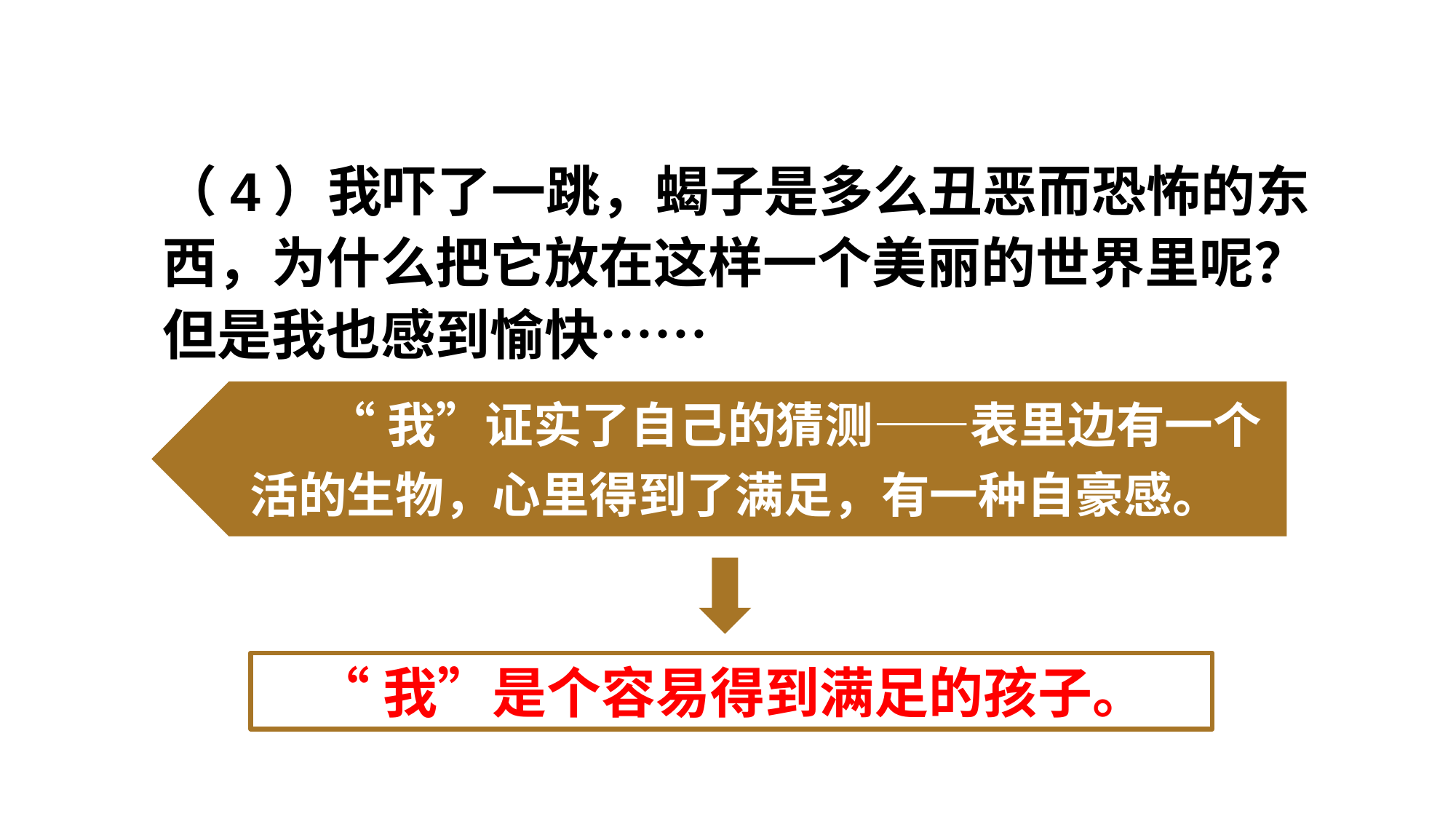

（4）我吓了一跳，蝎子是多么丑恶而恐怖的东西，为什么把它放在这样一个美丽的世界里呢？但是我也感到愉快……
       “我”证实了自己的猜测——表里边有一个活的生物，心里得到了满足，有一种自豪感。

“我”是个容易得到满足的孩子。